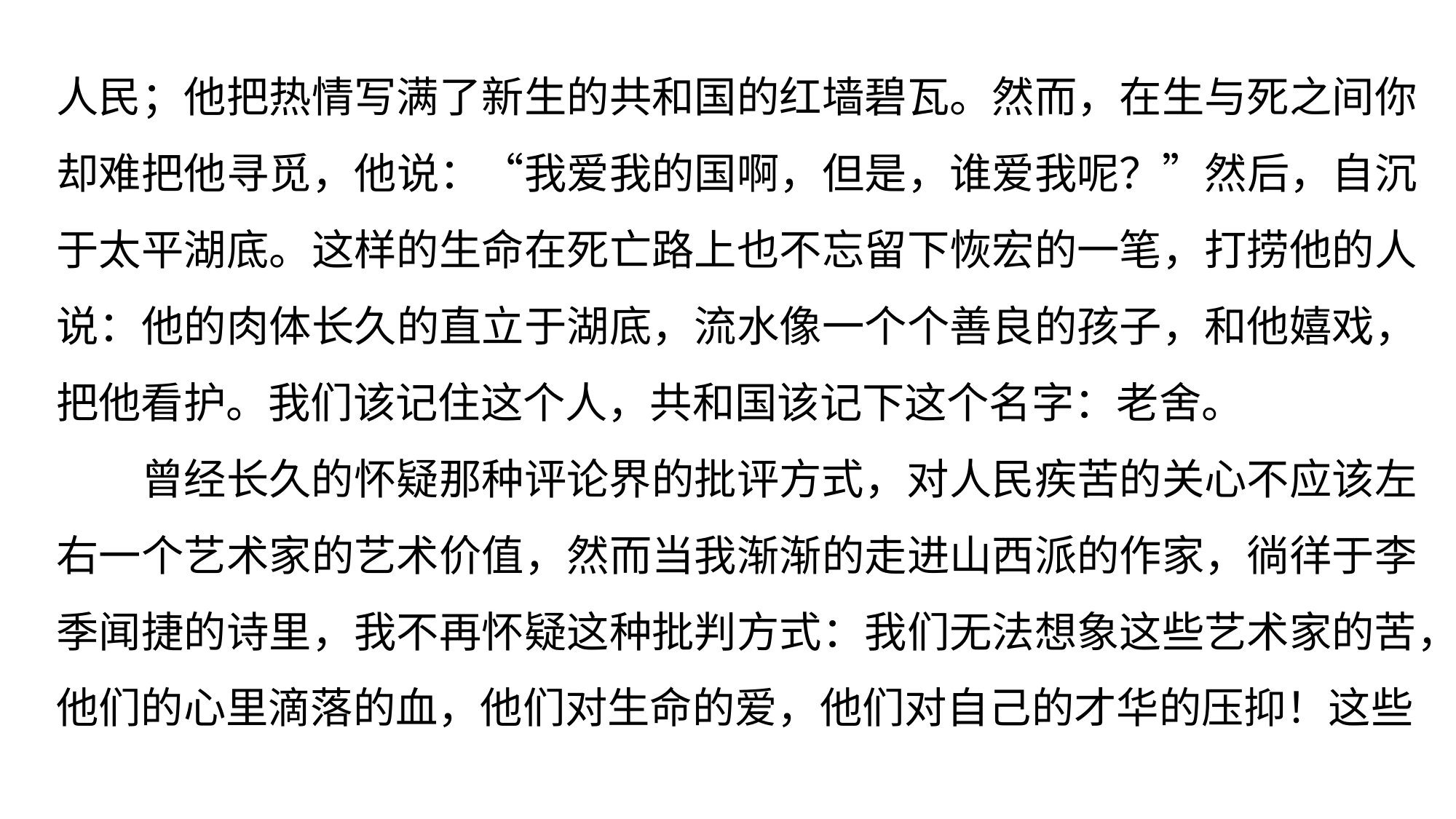

人民；他把热情写满了新生的共和国的红墙碧瓦。然而，在生与死之间你却难把他寻觅，他说：“我爱我的国啊，但是，谁爱我呢？”然后，自沉于太平湖底。这样的生命在死亡路上也不忘留下恢宏的一笔，打捞他的人说：他的肉体长久的直立于湖底，流水像一个个善良的孩子，和他嬉戏，把他看护。我们该记住这个人，共和国该记下这个名字：老舍。
曾经长久的怀疑那种评论界的批评方式，对人民疾苦的关心不应该左右一个艺术家的艺术价值，然而当我渐渐的走进山西派的作家，徜徉于李季闻捷的诗里，我不再怀疑这种批判方式：我们无法想象这些艺术家的苦，他们的心里滴落的血，他们对生命的爱，他们对自己的才华的压抑！这些